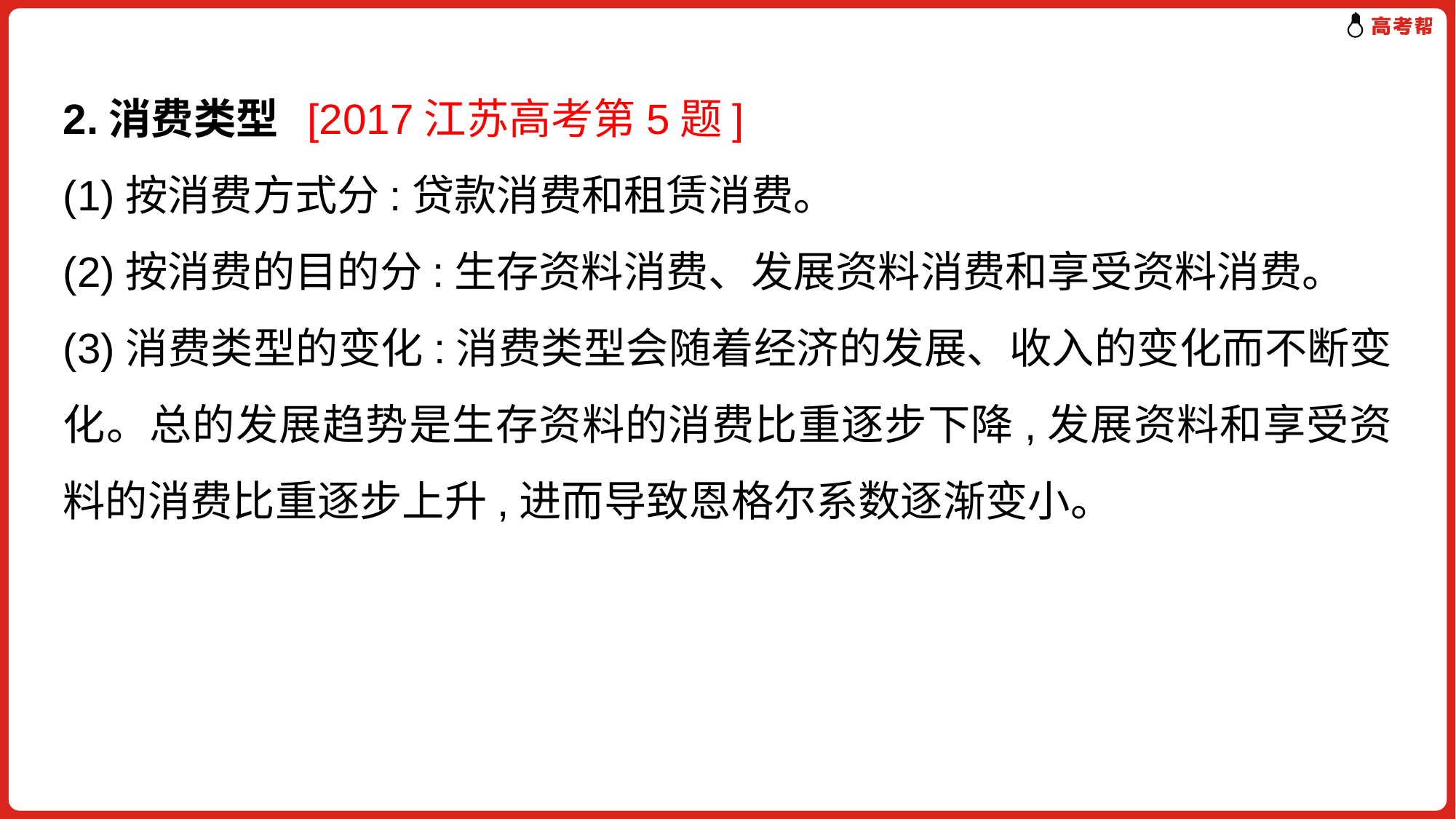

2.消费类型  [2017江苏高考第5题]
(1)按消费方式分:贷款消费和租赁消费。
(2)按消费的目的分:生存资料消费、发展资料消费和享受资料消费。
(3)消费类型的变化:消费类型会随着经济的发展、收入的变化而不断变化。总的发展趋势是生存资料的消费比重逐步下降,发展资料和享受资料的消费比重逐步上升,进而导致恩格尔系数逐渐变小。